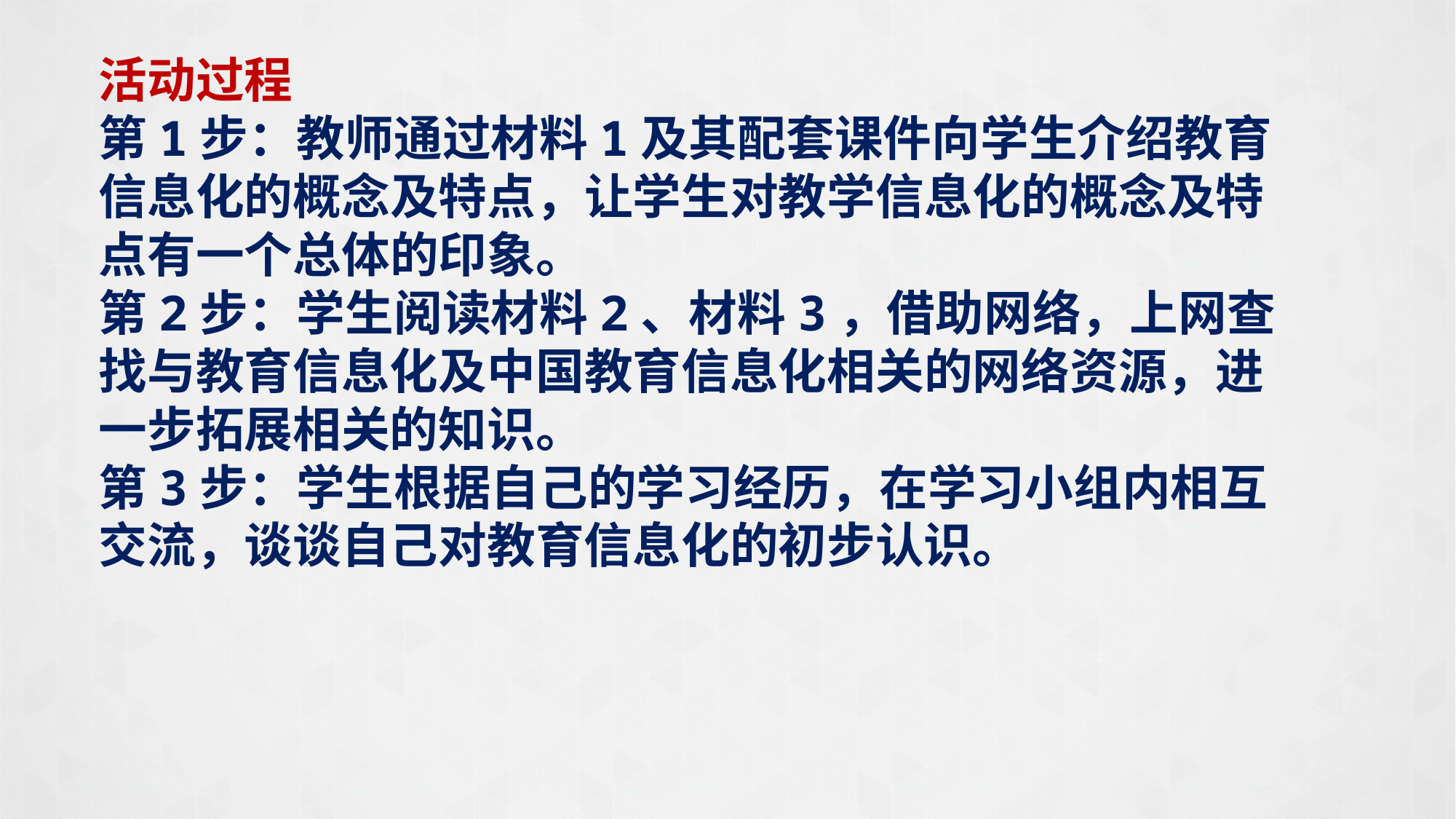

活动过程
第1步：教师通过材料1及其配套课件向学生介绍教育信息化的概念及特点，让学生对教学信息化的概念及特点有一个总体的印象。
第2步：学生阅读材料2、材料3，借助网络，上网查找与教育信息化及中国教育信息化相关的网络资源，进一步拓展相关的知识。
第3步：学生根据自己的学习经历，在学习小组内相互交流，谈谈自己对教育信息化的初步认识。